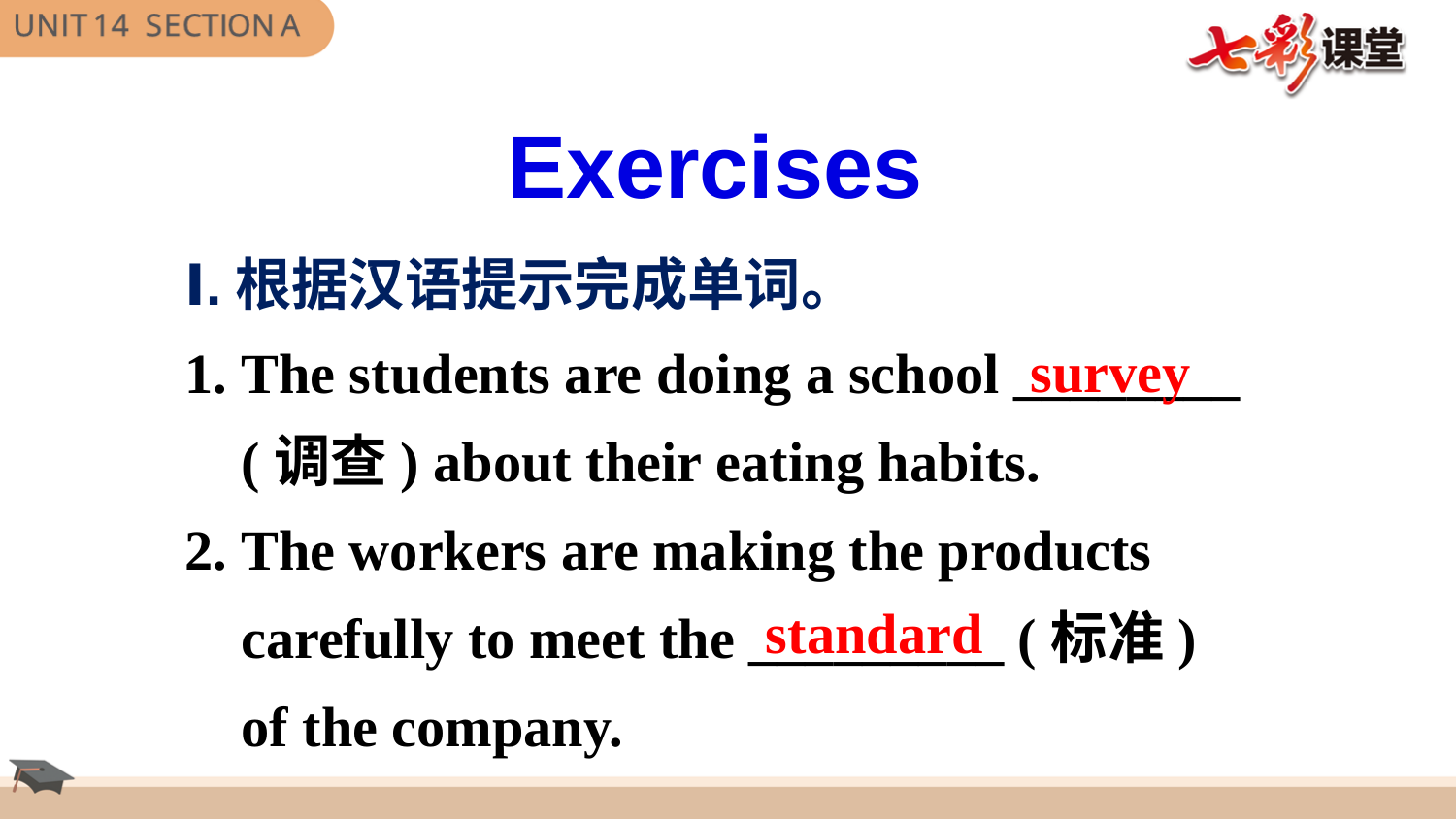

Exercises
Ⅰ.根据汉语提示完成单词。
1. The students are doing a school ________
    (调查) about their eating habits.
2. The workers are making the products
    carefully to meet the _________ (标准)
    of the company.
survey
standard